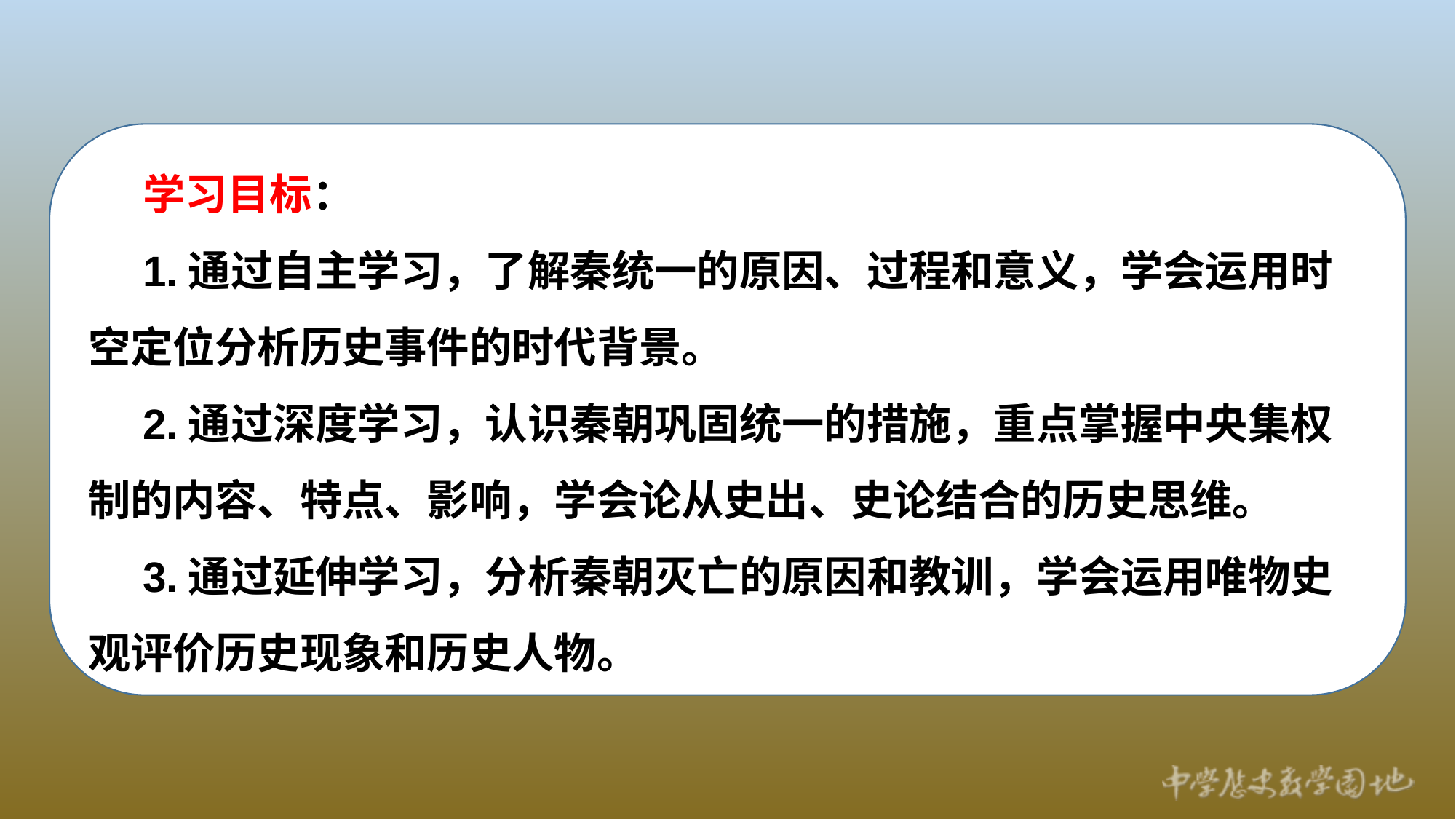

学习目标：
1.通过自主学习，了解秦统一的原因、过程和意义，学会运用时空定位分析历史事件的时代背景。
2.通过深度学习，认识秦朝巩固统一的措施，重点掌握中央集权制的内容、特点、影响，学会论从史出、史论结合的历史思维。
3.通过延伸学习，分析秦朝灭亡的原因和教训，学会运用唯物史观评价历史现象和历史人物。